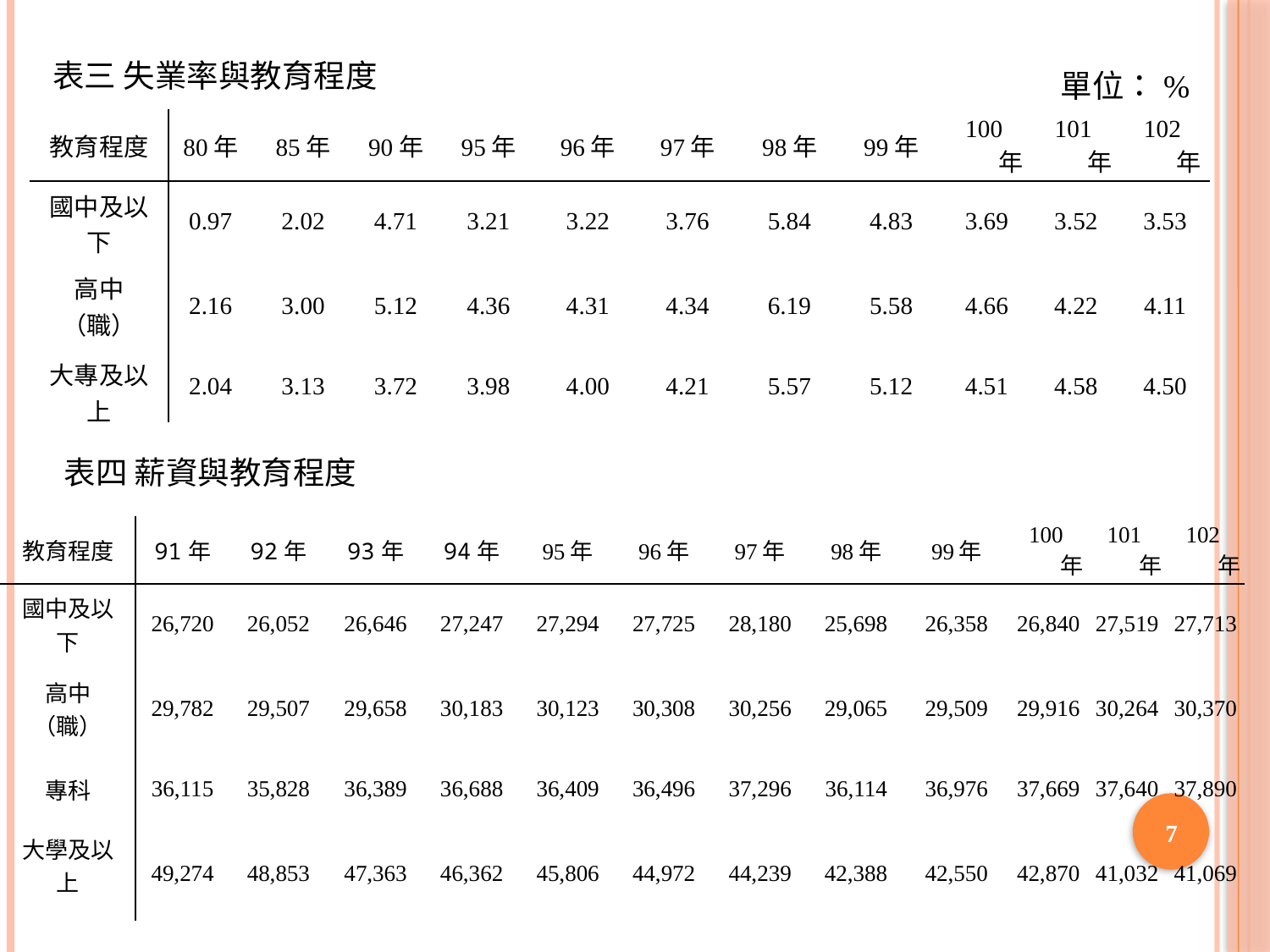

表三 失業率與教育程度
單位：%
| 教育程度 | 80年 | 85年 | 90年 | 95年 | 96年 | 97年 | 98年 | 99年 | 100年 | 101年 | 102年 |
| --- | --- | --- | --- | --- | --- | --- | --- | --- | --- | --- | --- |
| 國中及以下 | 0.97 | 2.02 | 4.71 | 3.21 | 3.22 | 3.76 | 5.84 | 4.83 | 3.69 | 3.52 | 3.53 |
| 高中（職） | 2.16 | 3.00 | 5.12 | 4.36 | 4.31 | 4.34 | 6.19 | 5.58 | 4.66 | 4.22 | 4.11 |
| 大專及以上 | 2.04 | 3.13 | 3.72 | 3.98 | 4.00 | 4.21 | 5.57 | 5.12 | 4.51 | 4.58 | 4.50 |
表四 薪資與教育程度
| 教育程度 | 91年 | 92年 | 93年 | 94年 | 95年 | 96年 | 97年 | 98年 | 99年 | 100年 | 101年 | 102年 |
| --- | --- | --- | --- | --- | --- | --- | --- | --- | --- | --- | --- | --- |
| 國中及以下 | 26,720 | 26,052 | 26,646 | 27,247 | 27,294 | 27,725 | 28,180 | 25,698 | 26,358 | 26,840 | 27,519 | 27,713 |
| 高中（職） | 29,782 | 29,507 | 29,658 | 30,183 | 30,123 | 30,308 | 30,256 | 29,065 | 29,509 | 29,916 | 30,264 | 30,370 |
| 專科 | 36,115 | 35,828 | 36,389 | 36,688 | 36,409 | 36,496 | 37,296 | 36,114 | 36,976 | 37,669 | 37,640 | 37,890 |
| 大學及以上 | 49,274 | 48,853 | 47,363 | 46,362 | 45,806 | 44,972 | 44,239 | 42,388 | 42,550 | 42,870 | 41,032 | 41,069 |
7